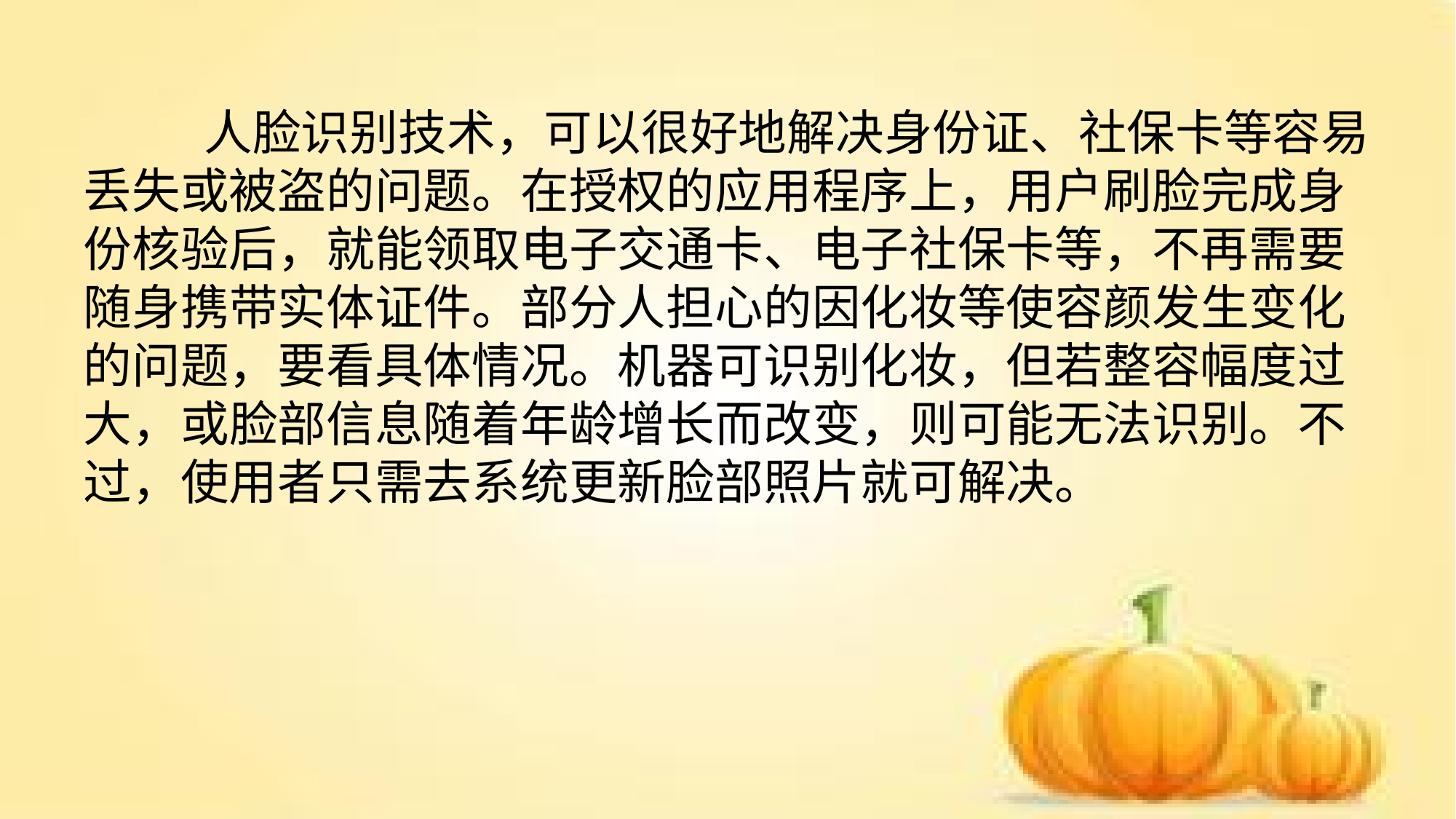

人脸识别技术，可以很好地解决身份证、社保卡等容易丢失或被盗的问题。在授权的应用程序上，用户刷脸完成身份核验后，就能领取电子交通卡、电子社保卡等，不再需要随身携带实体证件。部分人担心的因化妆等使容颜发生变化的问题，要看具体情况。机器可识别化妆，但若整容幅度过大，或脸部信息随着年龄增长而改变，则可能无法识别。不过，使用者只需去系统更新脸部照片就可解决。